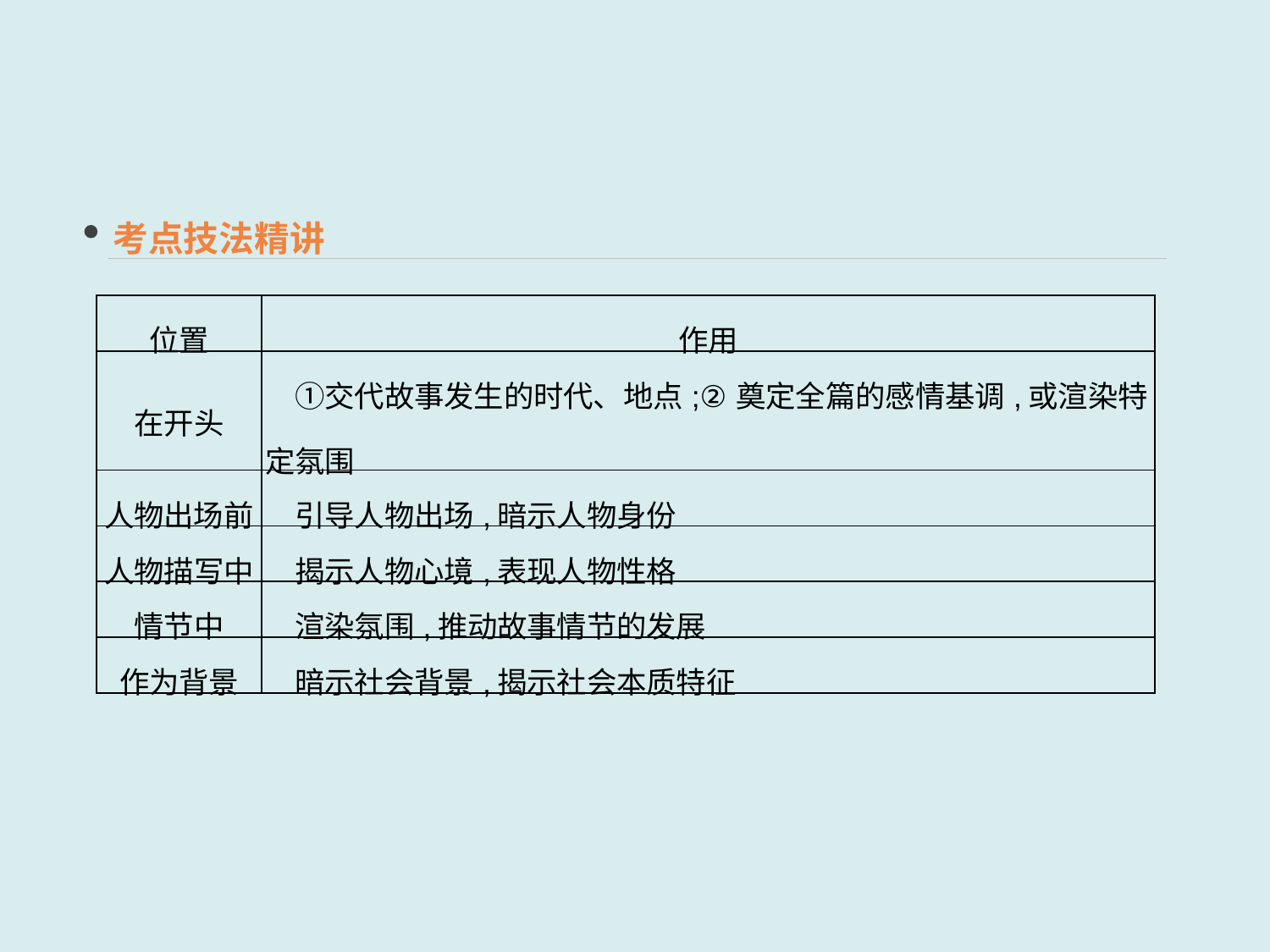

考点技法精讲

| 位置 | 作用 |
| --- | --- |
| 在开头 | ①交代故事发生的时代、地点;②奠定全篇的感情基调,或渲染特定氛围 |
| 人物出场前 | 引导人物出场,暗示人物身份 |
| 人物描写中 | 揭示人物心境,表现人物性格 |
| 情节中 | 渲染氛围,推动故事情节的发展 |
| 作为背景 | 暗示社会背景,揭示社会本质特征 |